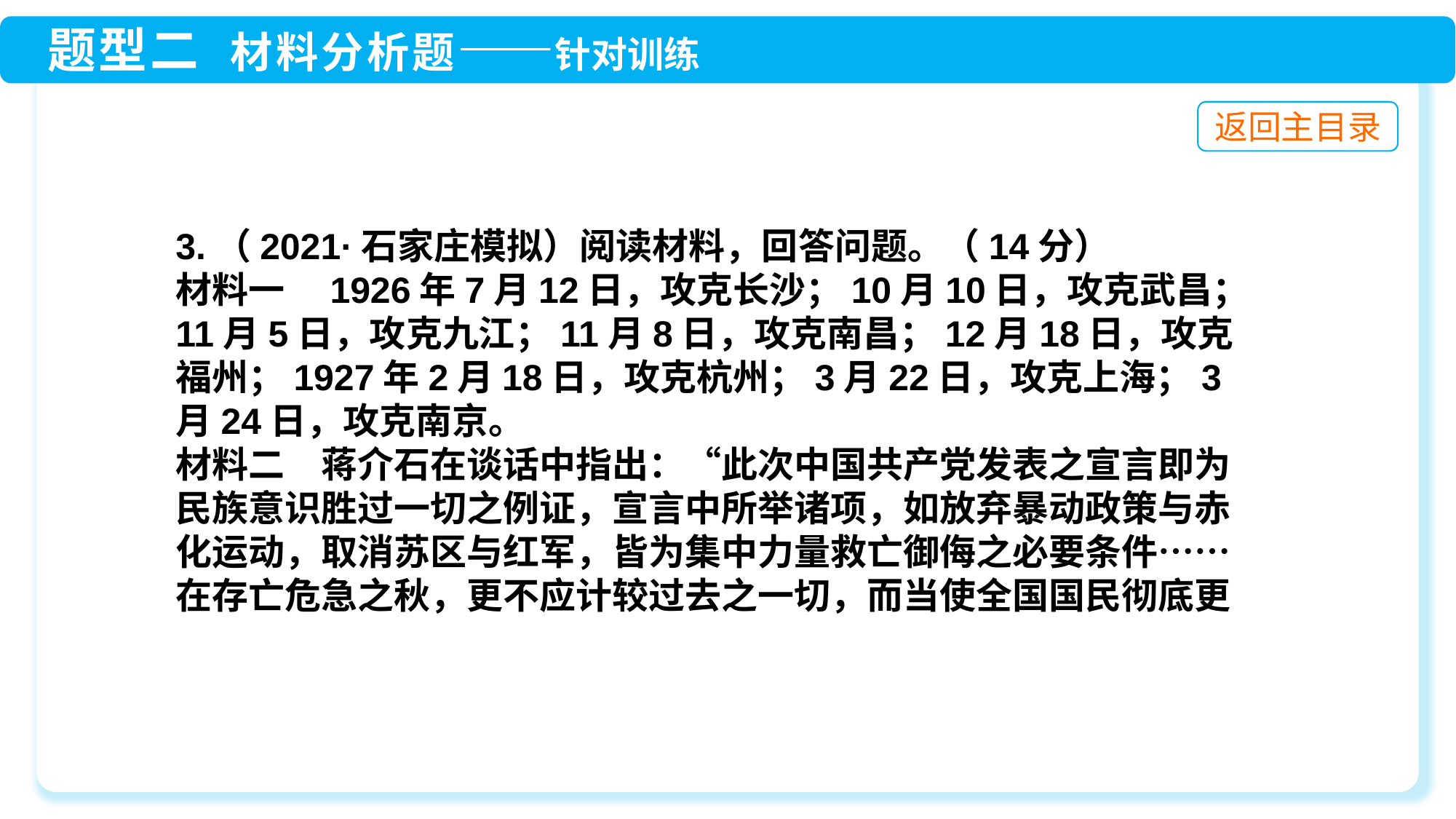

3.（2021·石家庄模拟）阅读材料，回答问题。（14分）
材料一　1926年7月12日，攻克长沙；10月10日，攻克武昌；11月5日，攻克九江；11月8日，攻克南昌；12月18日，攻克福州；1927年2月18日，攻克杭州；3月22日，攻克上海；3月24日，攻克南京。
材料二　蒋介石在谈话中指出：“此次中国共产党发表之宣言即为民族意识胜过一切之例证，宣言中所举诸项，如放弃暴动政策与赤化运动，取消苏区与红军，皆为集中力量救亡御侮之必要条件……在存亡危急之秋，更不应计较过去之一切，而当使全国国民彻底更